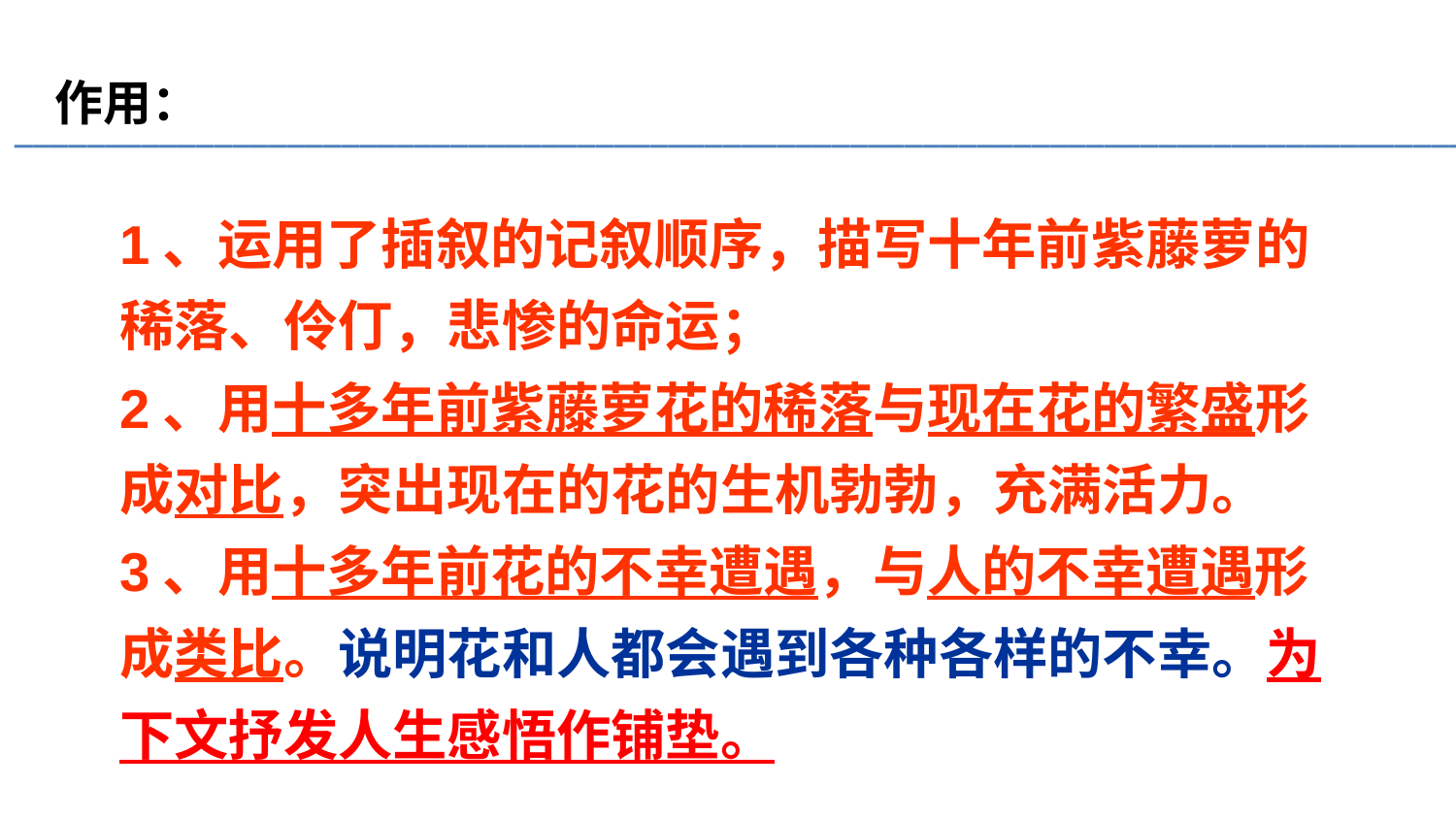

作用：
________________________________________________________________________________
1、运用了插叙的记叙顺序，描写十年前紫藤萝的稀落、伶仃，悲惨的命运；
2、用十多年前紫藤萝花的稀落与现在花的繁盛形成对比，突出现在的花的生机勃勃，充满活力。
3、用十多年前花的不幸遭遇，与人的不幸遭遇形成类比。说明花和人都会遇到各种各样的不幸。为下文抒发人生感悟作铺垫。